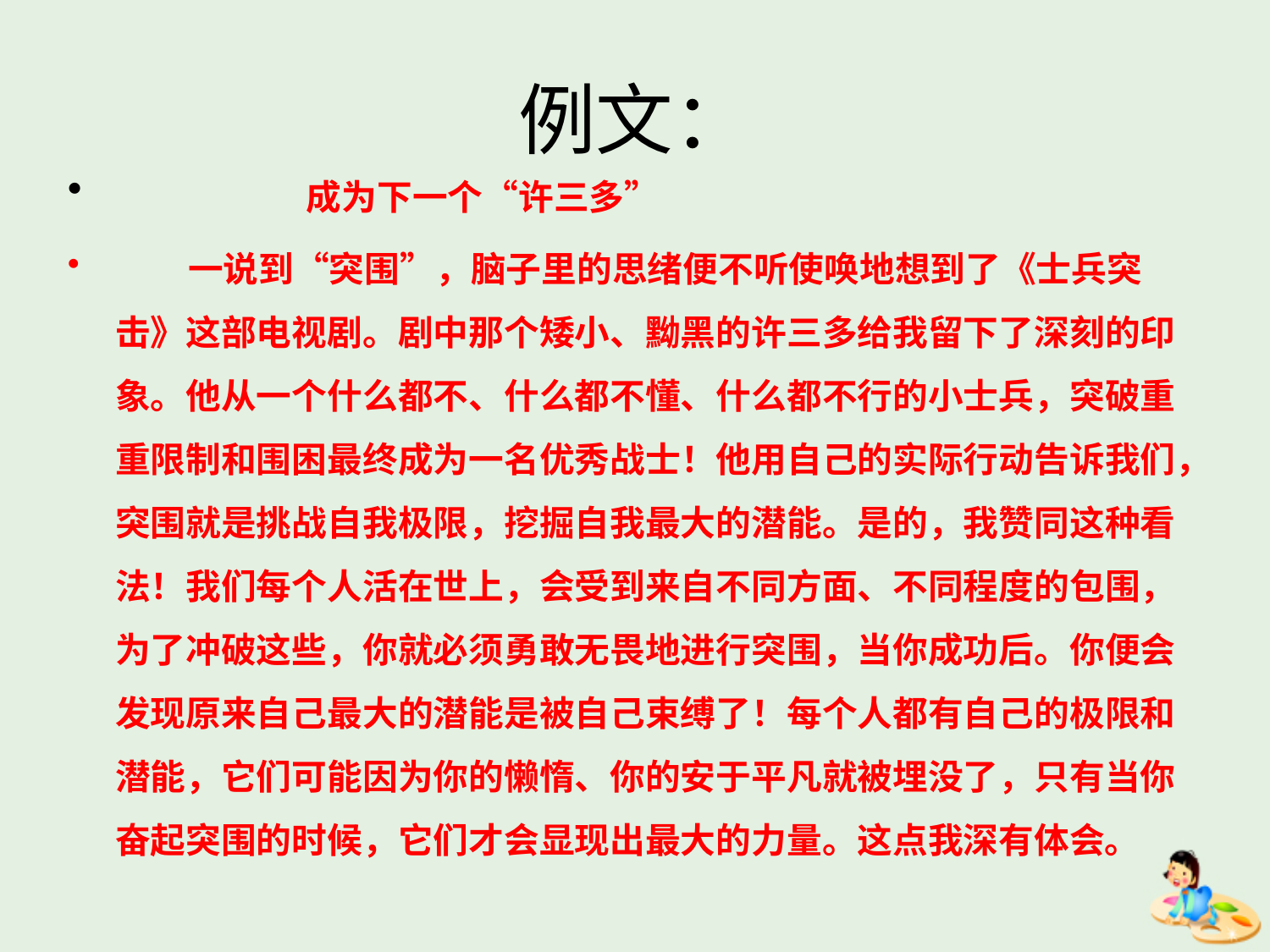

# 例文：
                   成为下一个“许三多”
        一说到“突围”，脑子里的思绪便不听使唤地想到了《士兵突击》这部电视剧。剧中那个矮小、黝黑的许三多给我留下了深刻的印象。他从一个什么都不、什么都不懂、什么都不行的小士兵，突破重重限制和围困最终成为一名优秀战士！他用自己的实际行动告诉我们，突围就是挑战自我极限，挖掘自我最大的潜能。是的，我赞同这种看法！我们每个人活在世上，会受到来自不同方面、不同程度的包围，为了冲破这些，你就必须勇敢无畏地进行突围，当你成功后。你便会发现原来自己最大的潜能是被自己束缚了！每个人都有自己的极限和潜能，它们可能因为你的懒惰、你的安于平凡就被埋没了，只有当你奋起突围的时候，它们才会显现出最大的力量。这点我深有体会。